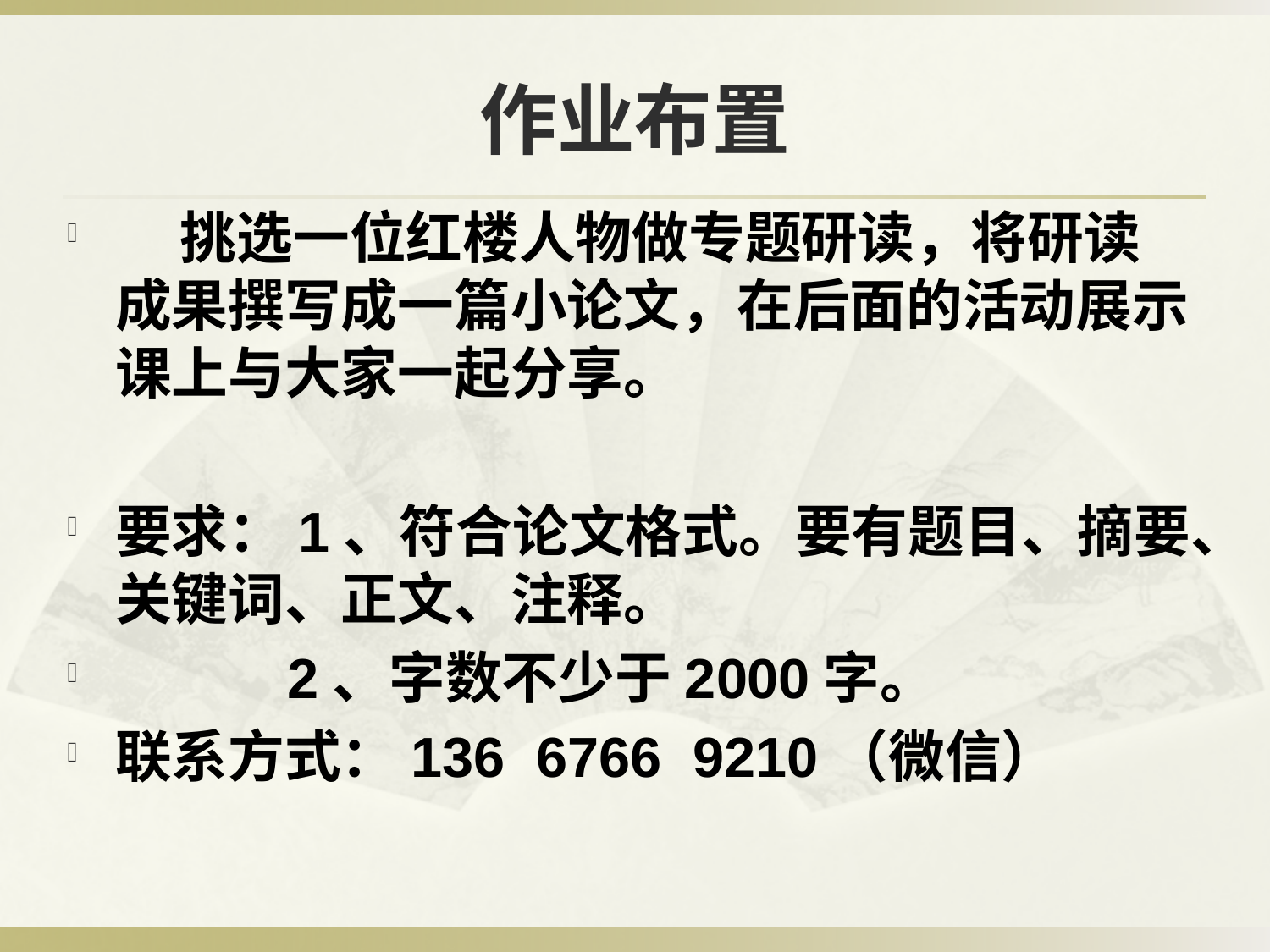

# 作业布置
    挑选一位红楼人物做专题研读，将研读成果撰写成一篇小论文，在后面的活动展示课上与大家一起分享。

要求：1、符合论文格式。要有题目、摘要、关键词、正文、注释。
           2、字数不少于2000字。
联系方式：136  6766  9210（微信）